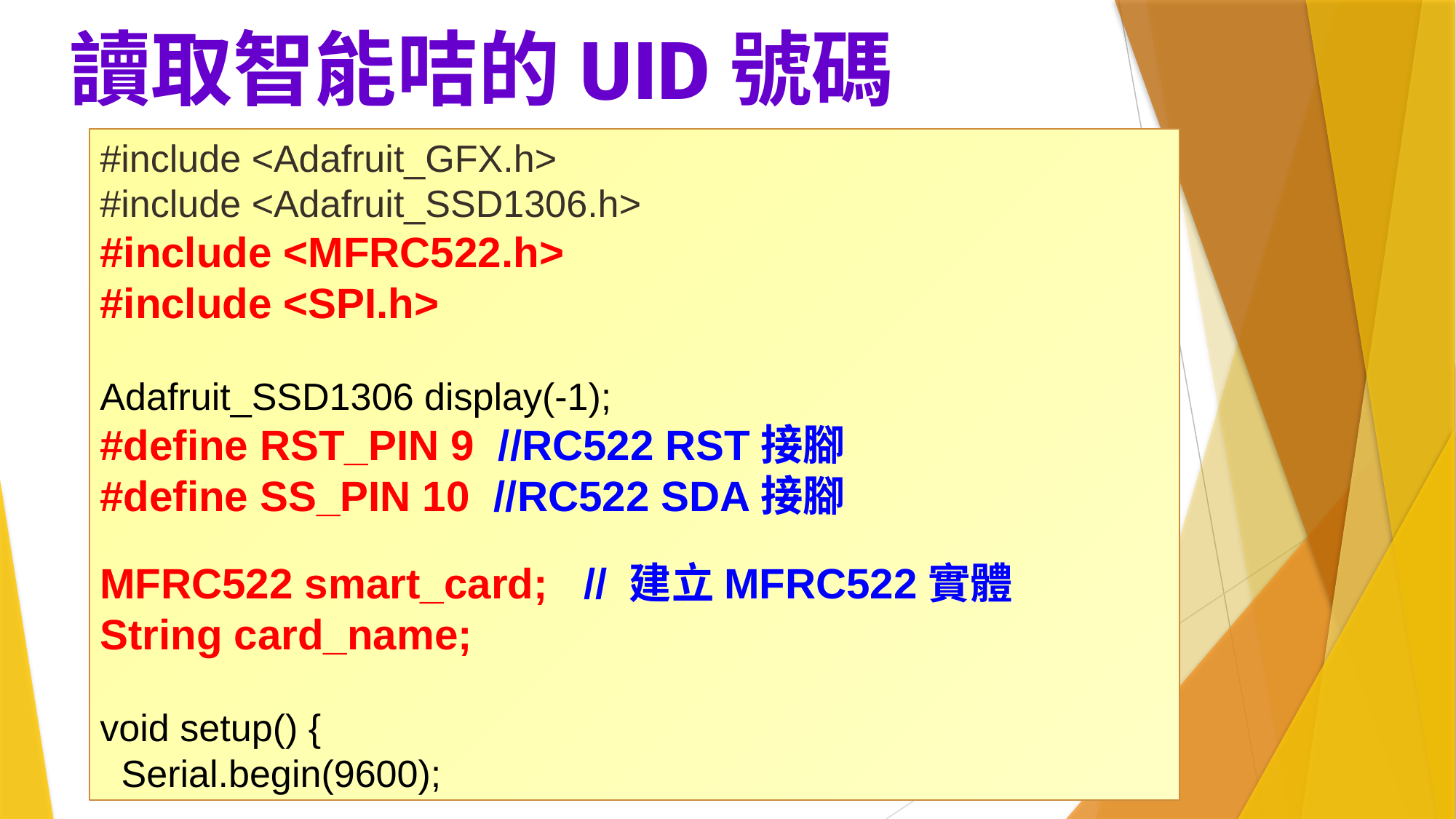

# 讀取智能咭的UID號碼
#include <Adafruit_GFX.h>
#include <Adafruit_SSD1306.h>
#include <MFRC522.h>
#include <SPI.h>

Adafruit_SSD1306 display(-1);
#define RST_PIN 9  //RC522 RST接腳
#define SS_PIN 10  //RC522 SDA接腳

MFRC522 smart_card;   // 建立MFRC522實體
String card_name;

void setup() {
  Serial.begin(9600);